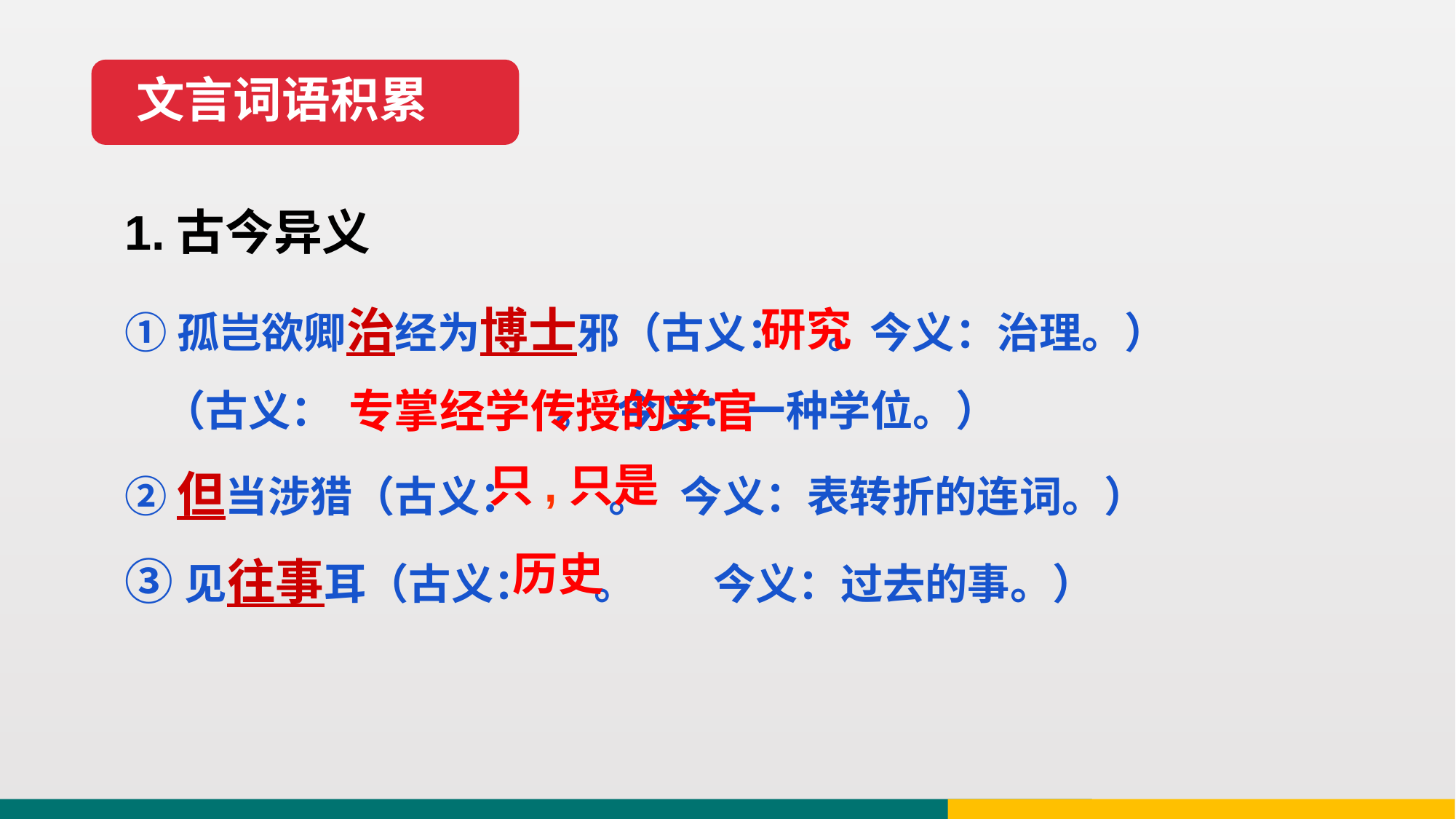

文言词语积累
1.古今异义
①孤岂欲卿治经为博士邪（古义：    。今义：治理。）
   （古义：                       。  今义：一种学位。）
②但当涉猎（古义：         。   今义：表转折的连词。）
③见往事耳（古义：      。        今义：过去的事。）
研究
专掌经学传授的学官
只,只是
历史